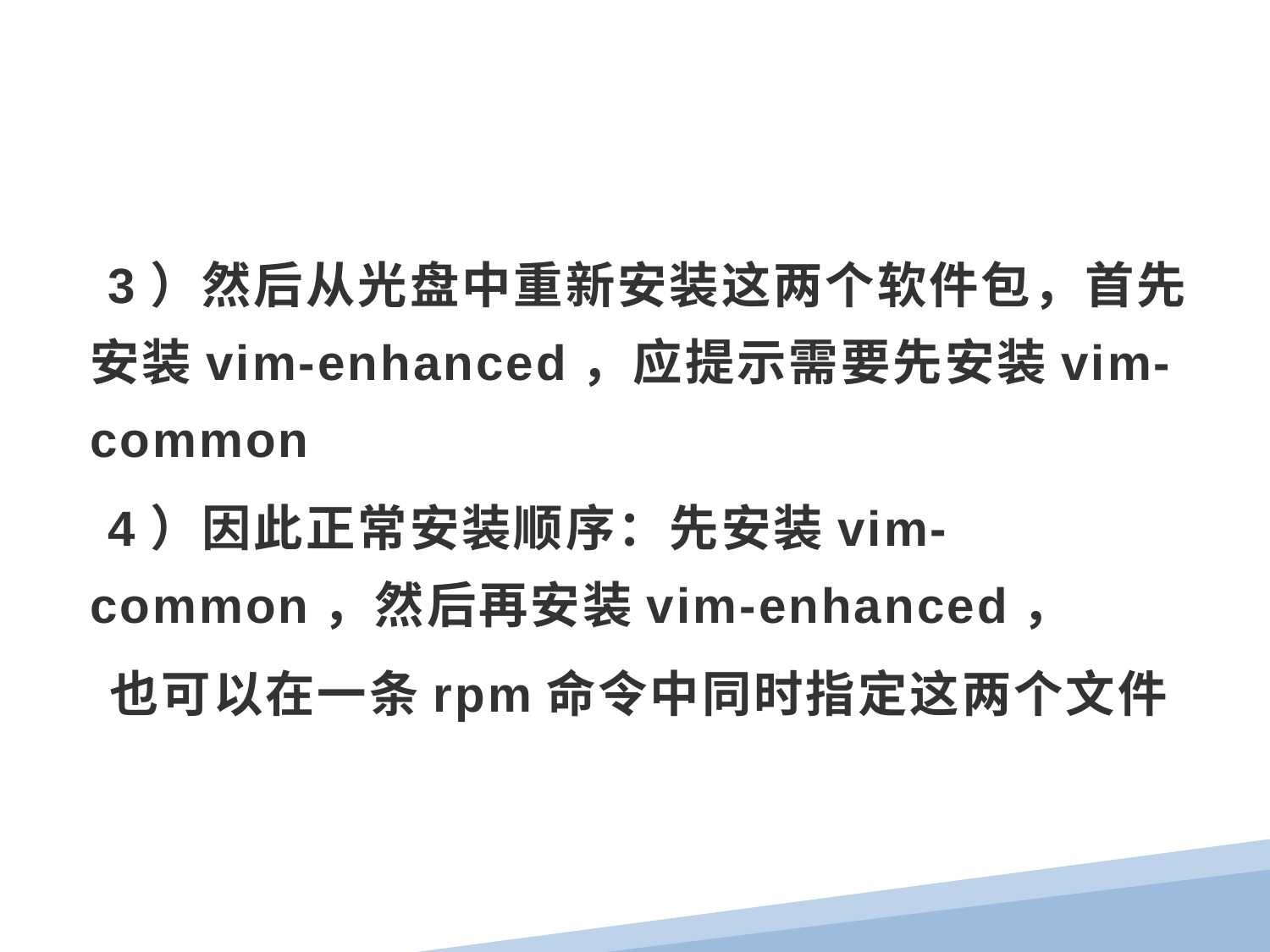

3）然后从光盘中重新安装这两个软件包，首先安装vim-enhanced，应提示需要先安装vim-common
    4）因此正常安装顺序：先安装vim-common，然后再安装vim-enhanced，
    也可以在一条rpm命令中同时指定这两个文件